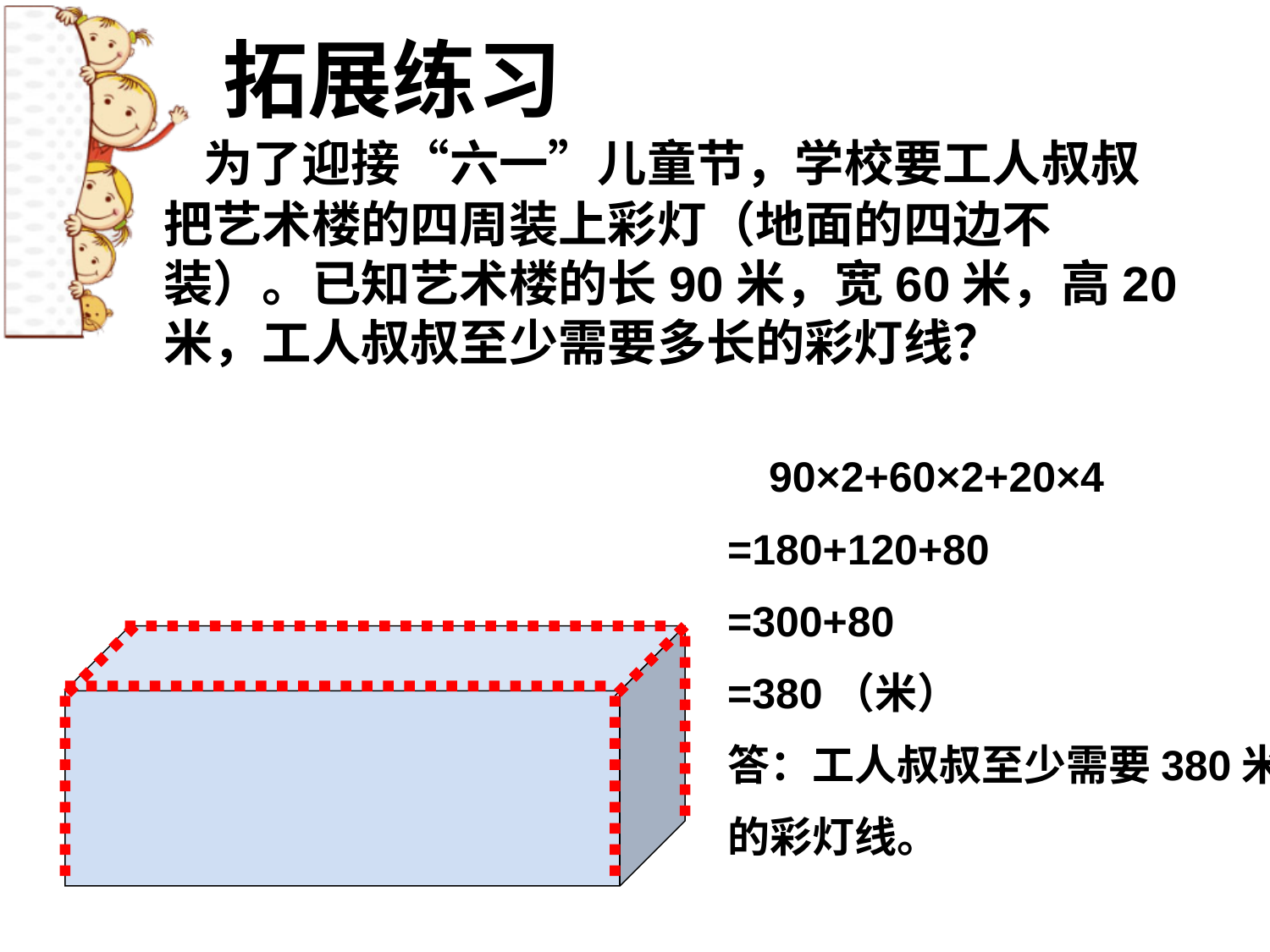

拓展练习
  为了迎接“六一”儿童节，学校要工人叔叔把艺术楼的四周装上彩灯（地面的四边不装）。已知艺术楼的长90米，宽60米，高20米，工人叔叔至少需要多长的彩灯线？
   90×2+60×2+20×4
=180+120+80
=300+80
=380（米）
答：工人叔叔至少需要380米
的彩灯线。